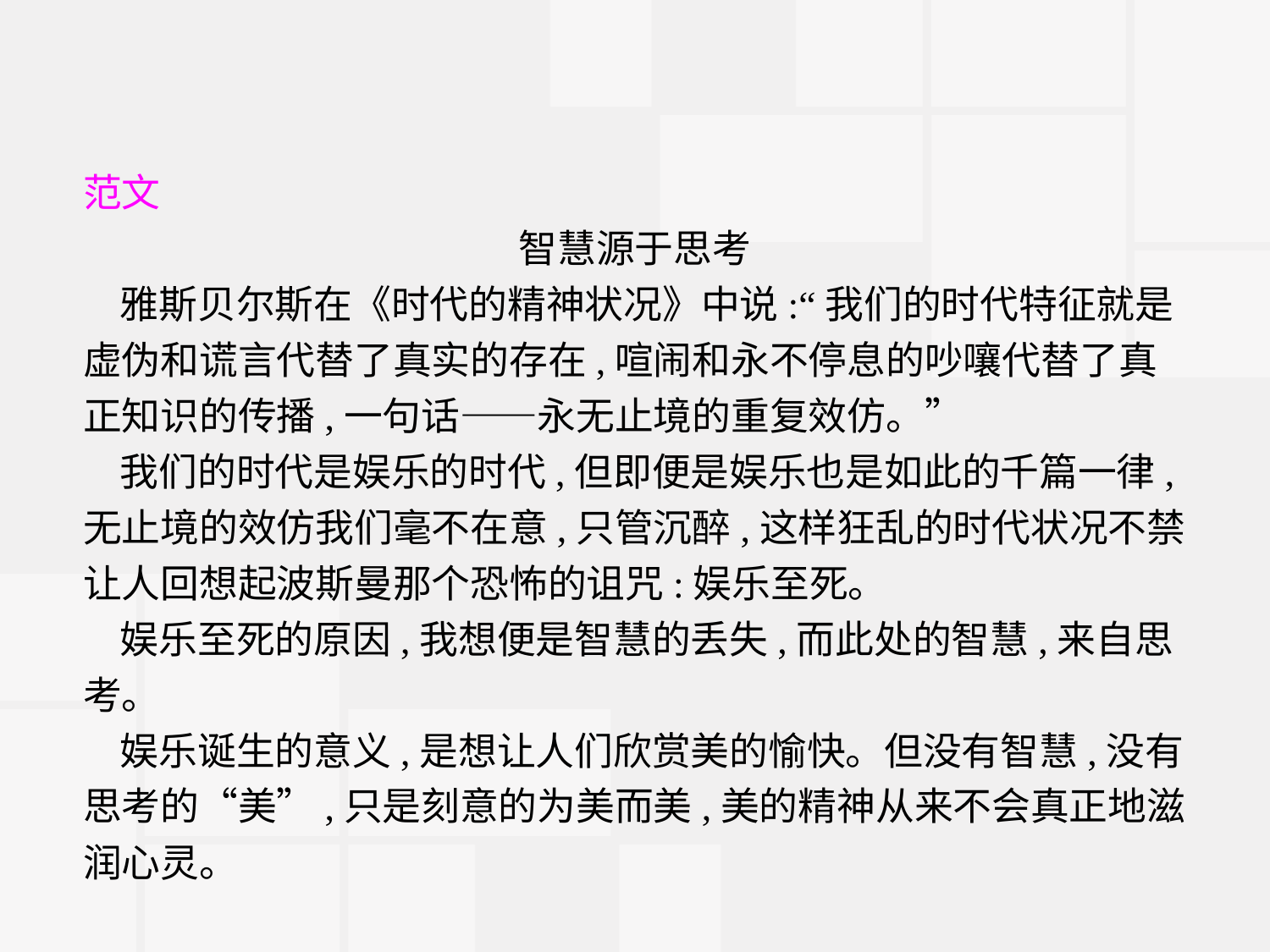

范文
智慧源于思考
雅斯贝尔斯在《时代的精神状况》中说:“我们的时代特征就是虚伪和谎言代替了真实的存在,喧闹和永不停息的吵嚷代替了真正知识的传播,一句话——永无止境的重复效仿。”
我们的时代是娱乐的时代,但即便是娱乐也是如此的千篇一律,无止境的效仿我们毫不在意,只管沉醉,这样狂乱的时代状况不禁让人回想起波斯曼那个恐怖的诅咒:娱乐至死。
娱乐至死的原因,我想便是智慧的丢失,而此处的智慧,来自思考。
娱乐诞生的意义,是想让人们欣赏美的愉快。但没有智慧,没有思考的“美”,只是刻意的为美而美,美的精神从来不会真正地滋润心灵。